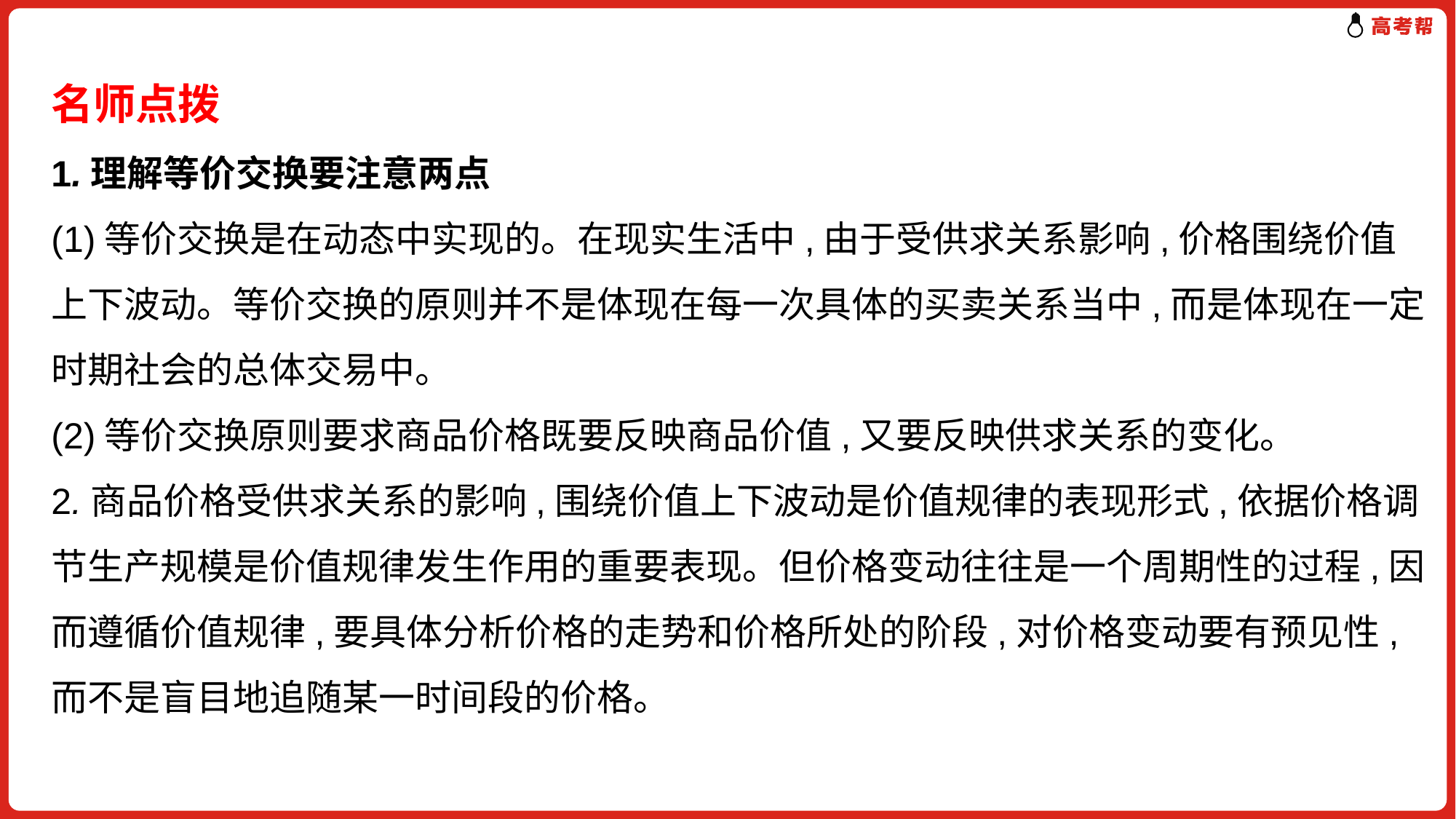

# 名师点拨 1.理解等价交换要注意两点 (1)等价交换是在动态中实现的。在现实生活中,由于受供求关系影响,价格围绕价值上下波动。等价交换的原则并不是体现在每一次具体的买卖关系当中,而是体现在一定时期社会的总体交易中。 (2)等价交换原则要求商品价格既要反映商品价值,又要反映供求关系的变化。 2.商品价格受供求关系的影响,围绕价值上下波动是价值规律的表现形式,依据价格调节生产规模是价值规律发生作用的重要表现。但价格变动往往是一个周期性的过程,因而遵循价值规律,要具体分析价格的走势和价格所处的阶段,对价格变动要有预见性,而不是盲目地追随某一时间段的价格。